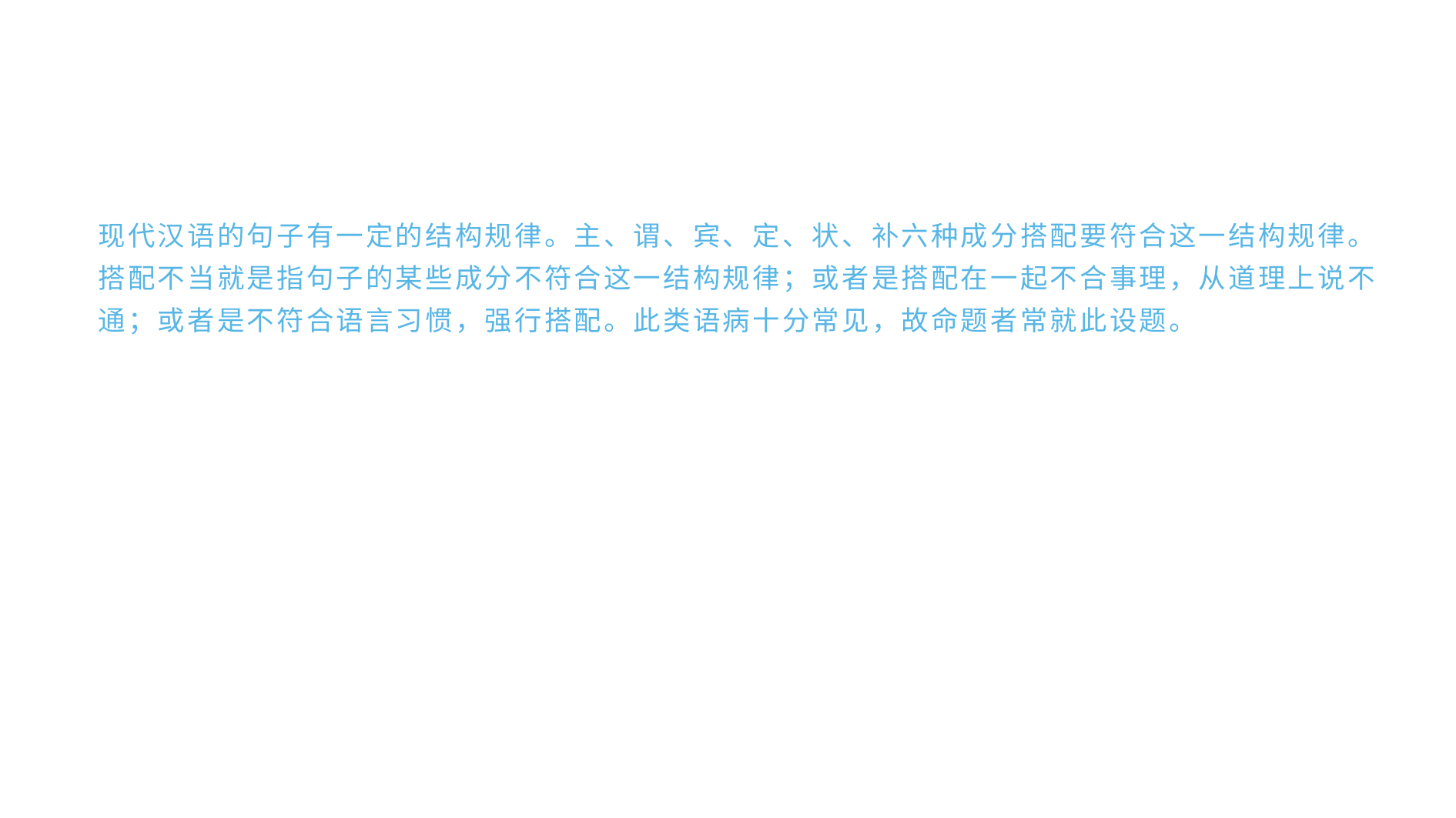

现代汉语的句子有一定的结构规律。主、谓、宾、定、状、补六种成分搭配要符合这一结构规律。搭配不当就是指句子的某些成分不符合这一结构规律；或者是搭配在一起不合事理，从道理上说不通；或者是不符合语言习惯，强行搭配。此类语病十分常见，故命题者常就此设题。